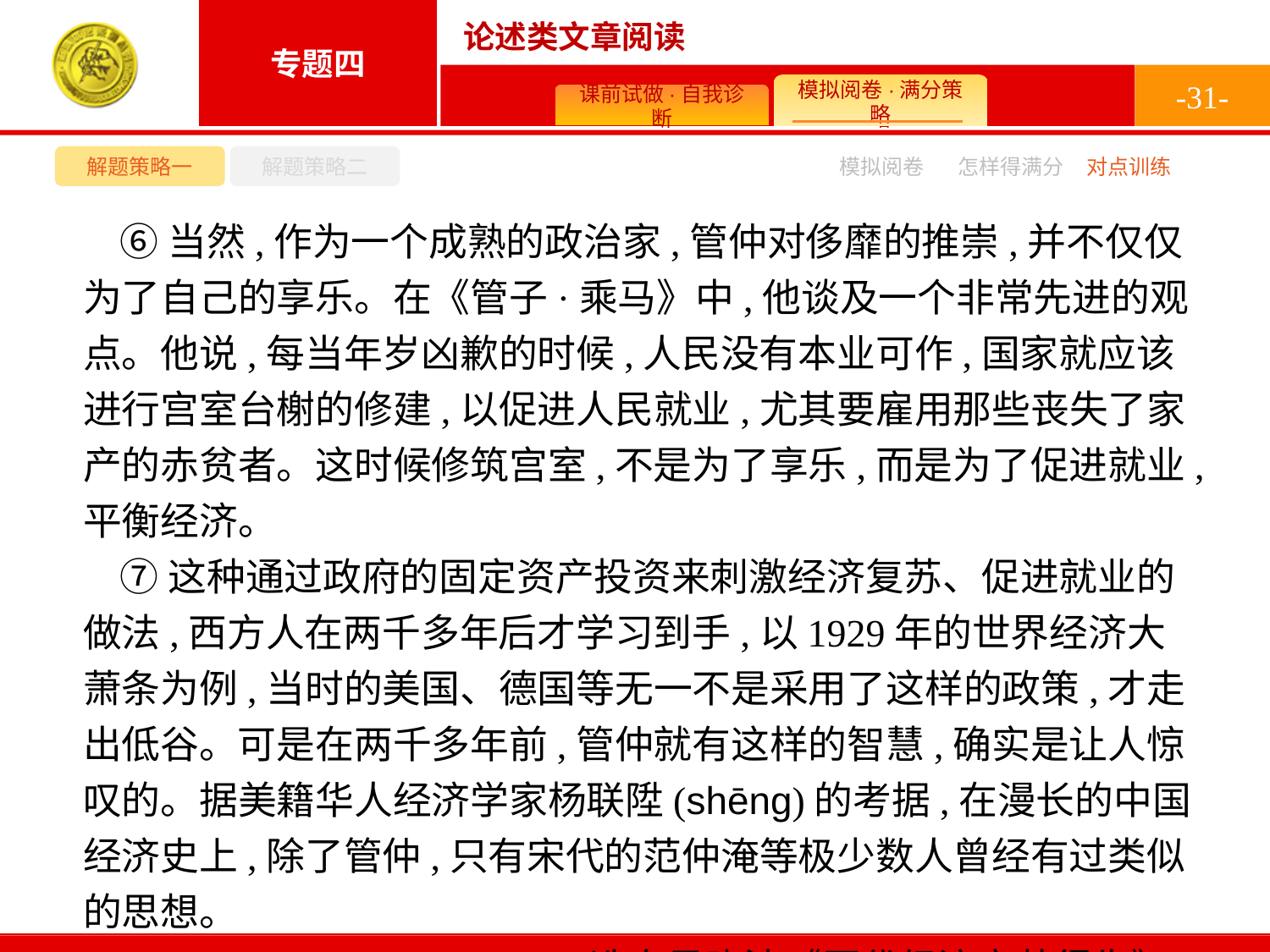

-31-
解题策略一
解题策略二
模拟阅卷
怎样得满分
对点训练
⑥当然,作为一个成熟的政治家,管仲对侈靡的推崇,并不仅仅为了自己的享乐。在《管子·乘马》中,他谈及一个非常先进的观点。他说,每当年岁凶歉的时候,人民没有本业可作,国家就应该进行宫室台榭的修建,以促进人民就业,尤其要雇用那些丧失了家产的赤贫者。这时候修筑宫室,不是为了享乐,而是为了促进就业,平衡经济。
⑦这种通过政府的固定资产投资来刺激经济复苏、促进就业的做法,西方人在两千多年后才学习到手,以1929年的世界经济大萧条为例,当时的美国、德国等无一不是采用了这样的政策,才走出低谷。可是在两千多年前,管仲就有这样的智慧,确实是让人惊叹的。据美籍华人经济学家杨联陞(shēng)的考据,在漫长的中国经济史上,除了管仲,只有宋代的范仲淹等极少数人曾经有过类似的思想。
(选自吴晓波《历代经济变革得失》)